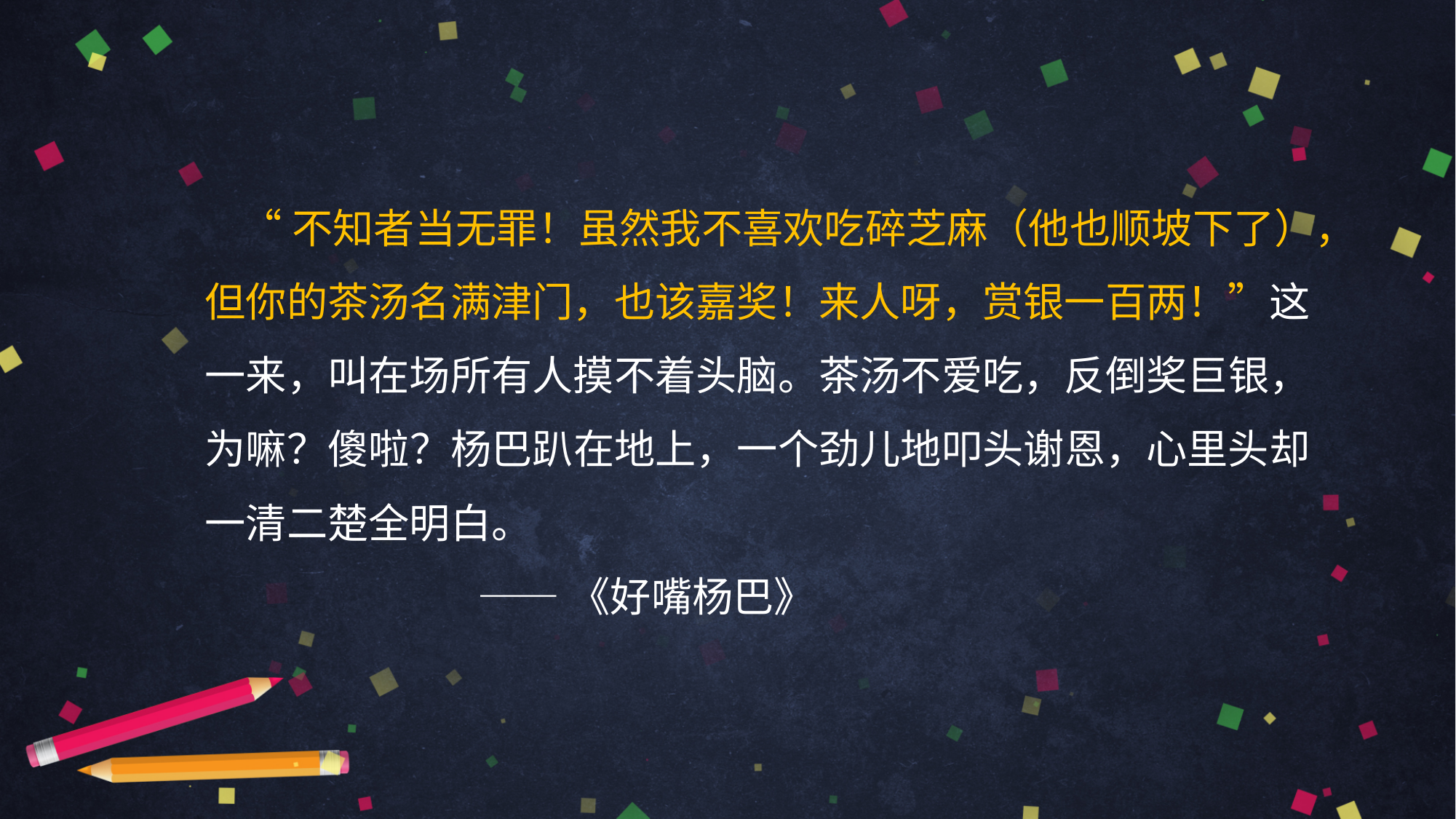

“不知者当无罪！虽然我不喜欢吃碎芝麻（他也顺坡下了），但你的茶汤名满津门，也该嘉奖！来人呀，赏银一百两！”这一来，叫在场所有人摸不着头脑。茶汤不爱吃，反倒奖巨银，为嘛？傻啦？杨巴趴在地上，一个劲儿地叩头谢恩，心里头却一清二楚全明白。
                              ——《好嘴杨巴》